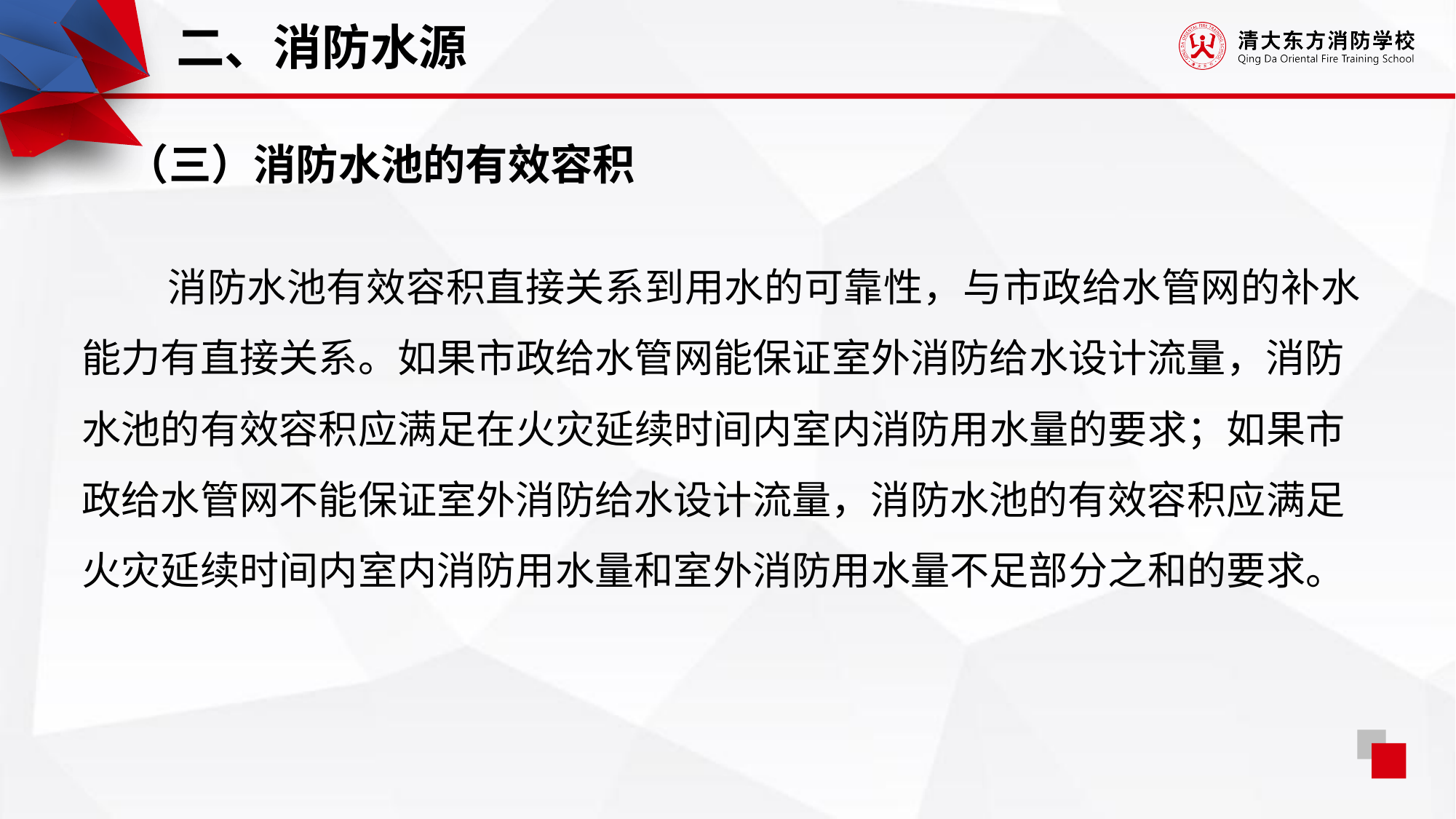

二、消防水源

（三）消防水池的有效容积
消防水池有效容积直接关系到用水的可靠性，与市政给水管网的补水能力有直接关系。如果市政给水管网能保证室外消防给水设计流量，消防水池的有效容积应满足在火灾延续时间内室内消防用水量的要求；如果市政给水管网不能保证室外消防给水设计流量，消防水池的有效容积应满足火灾延续时间内室内消防用水量和室外消防用水量不足部分之和的要求。